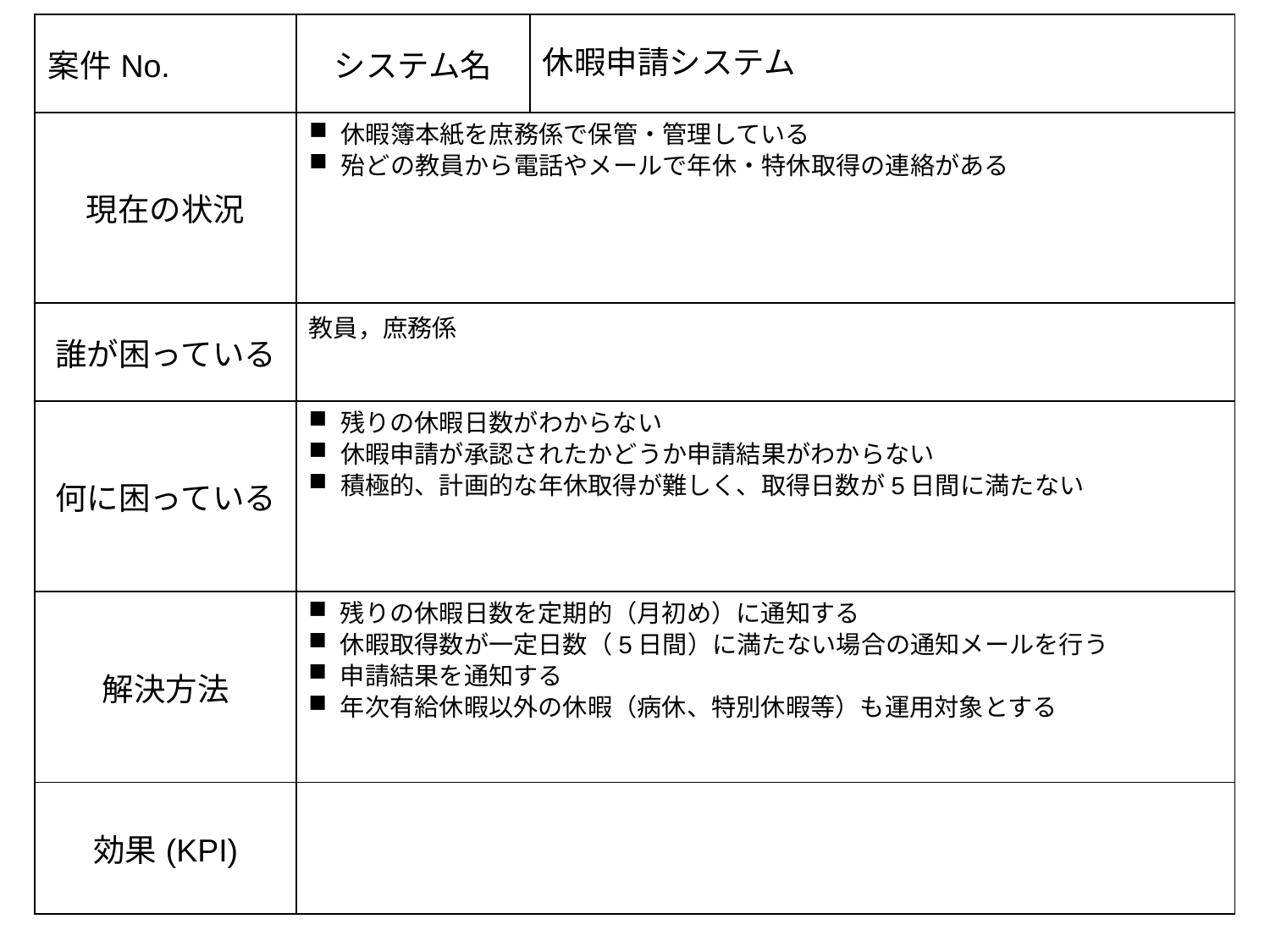

休暇申請システム
休暇簿本紙を庶務係で保管・管理している
殆どの教員から電話やメールで年休・特休取得の連絡がある

教員，庶務係

残りの休暇日数がわからない
休暇申請が承認されたかどうか申請結果がわからない
積極的、計画的な年休取得が難しく、取得日数が5日間に満たない
残りの休暇日数を定期的（月初め）に通知する
休暇取得数が一定日数（5日間）に満たない場合の通知メールを行う
申請結果を通知する
年次有給休暇以外の休暇（病休、特別休暇等）も運用対象とする